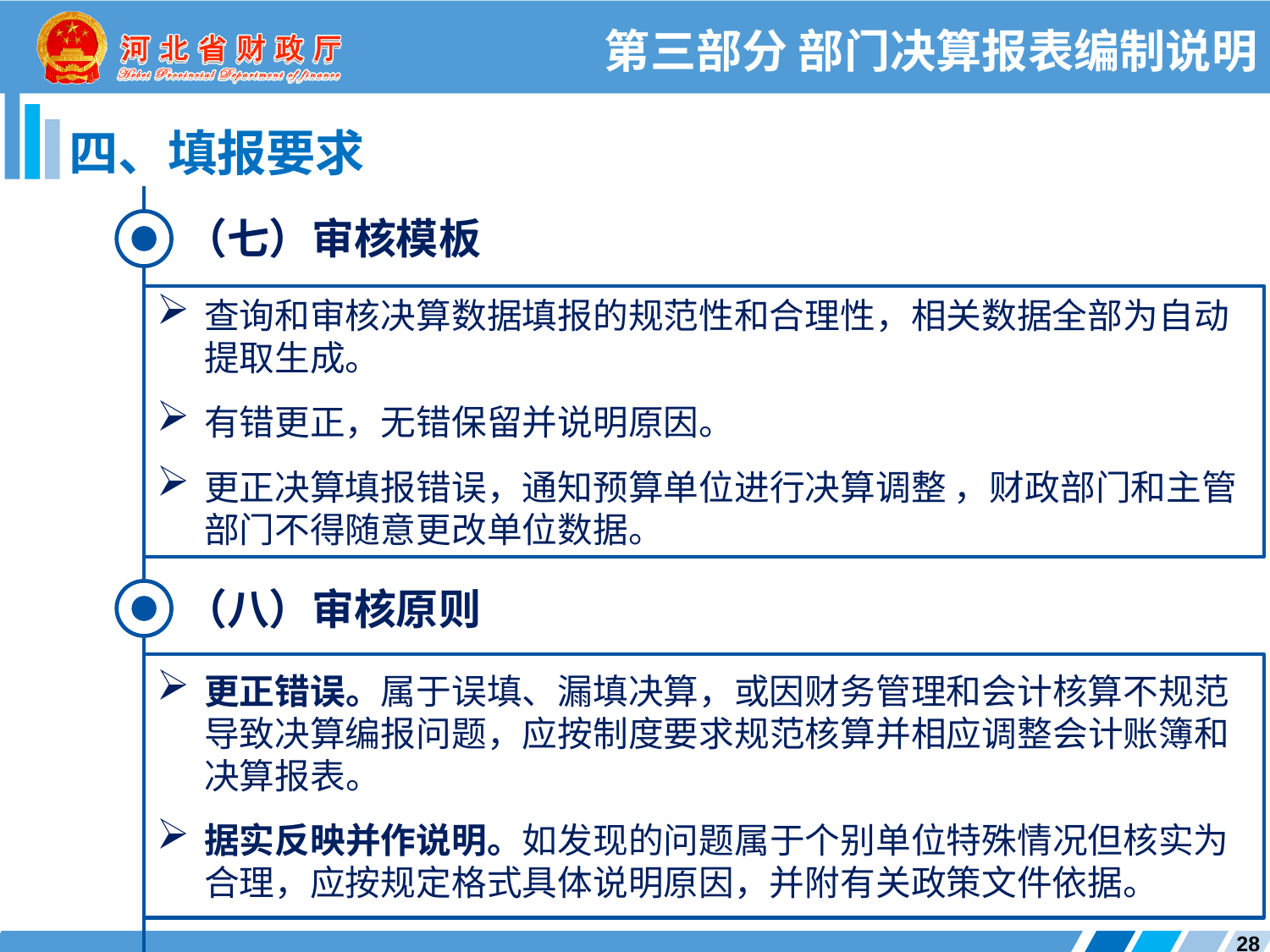

第三部分 部门决算报表编制说明
四、填报要求
（七）审核模板

查询和审核决算数据填报的规范性和合理性，相关数据全部为自动提取生成。

有错更正，无错保留并说明原因。

更正决算填报错误，通知预算单位进行决算调整 ，财政部门和主管部门不得随意更改单位数据。
（八）审核原则

更正错误。属于误填、漏填决算，或因财务管理和会计核算不规范导致决算编报问题，应按制度要求规范核算并相应调整会计账簿和决算报表。

据实反映并作说明。如发现的问题属于个别单位特殊情况但核实为合理，应按规定格式具体说明原因，并附有关政策文件依据。
28